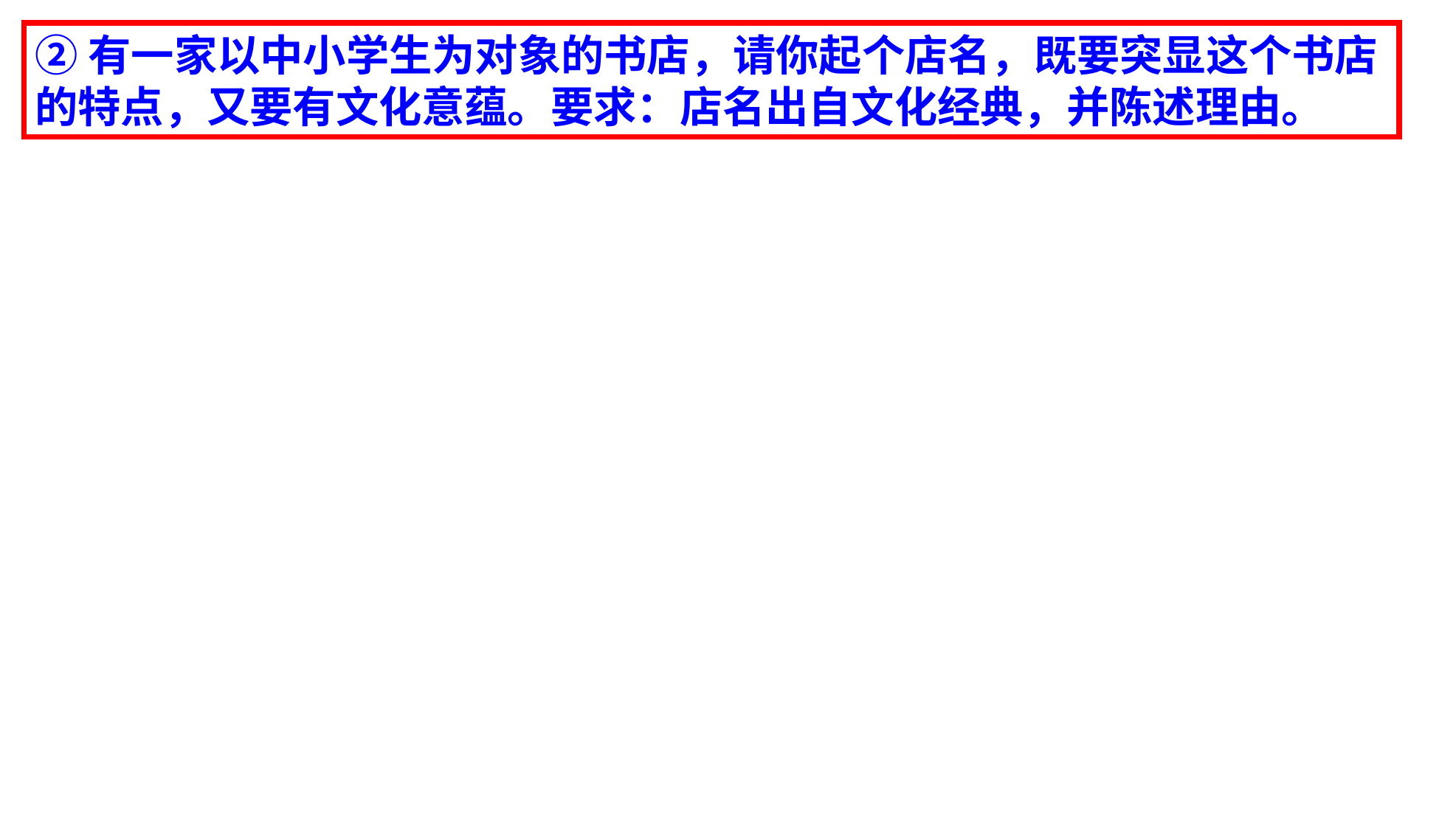

②有一家以中小学生为对象的书店，请你起个店名，既要突显这个书店的特点，又要有文化意蕴。要求：店名出自文化经典，并陈述理由。